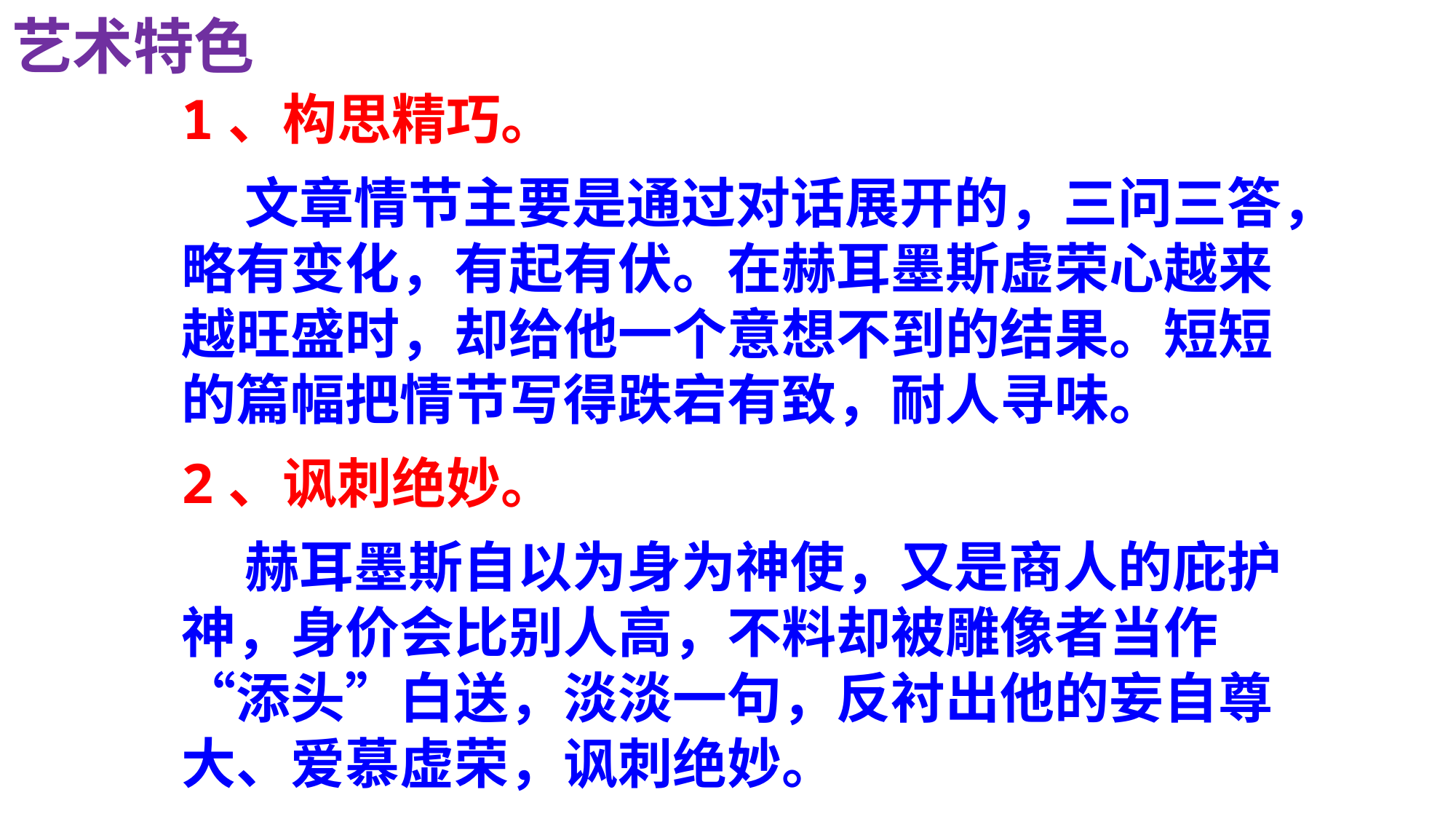

艺术特色
1、构思精巧。
    文章情节主要是通过对话展开的，三问三答，略有变化，有起有伏。在赫耳墨斯虚荣心越来越旺盛时，却给他一个意想不到的结果。短短的篇幅把情节写得跌宕有致，耐人寻味。
2、讽刺绝妙。
    赫耳墨斯自以为身为神使，又是商人的庇护神，身价会比别人高，不料却被雕像者当作“添头”白送，淡淡一句，反衬出他的妄自尊大、爱慕虚荣，讽刺绝妙。